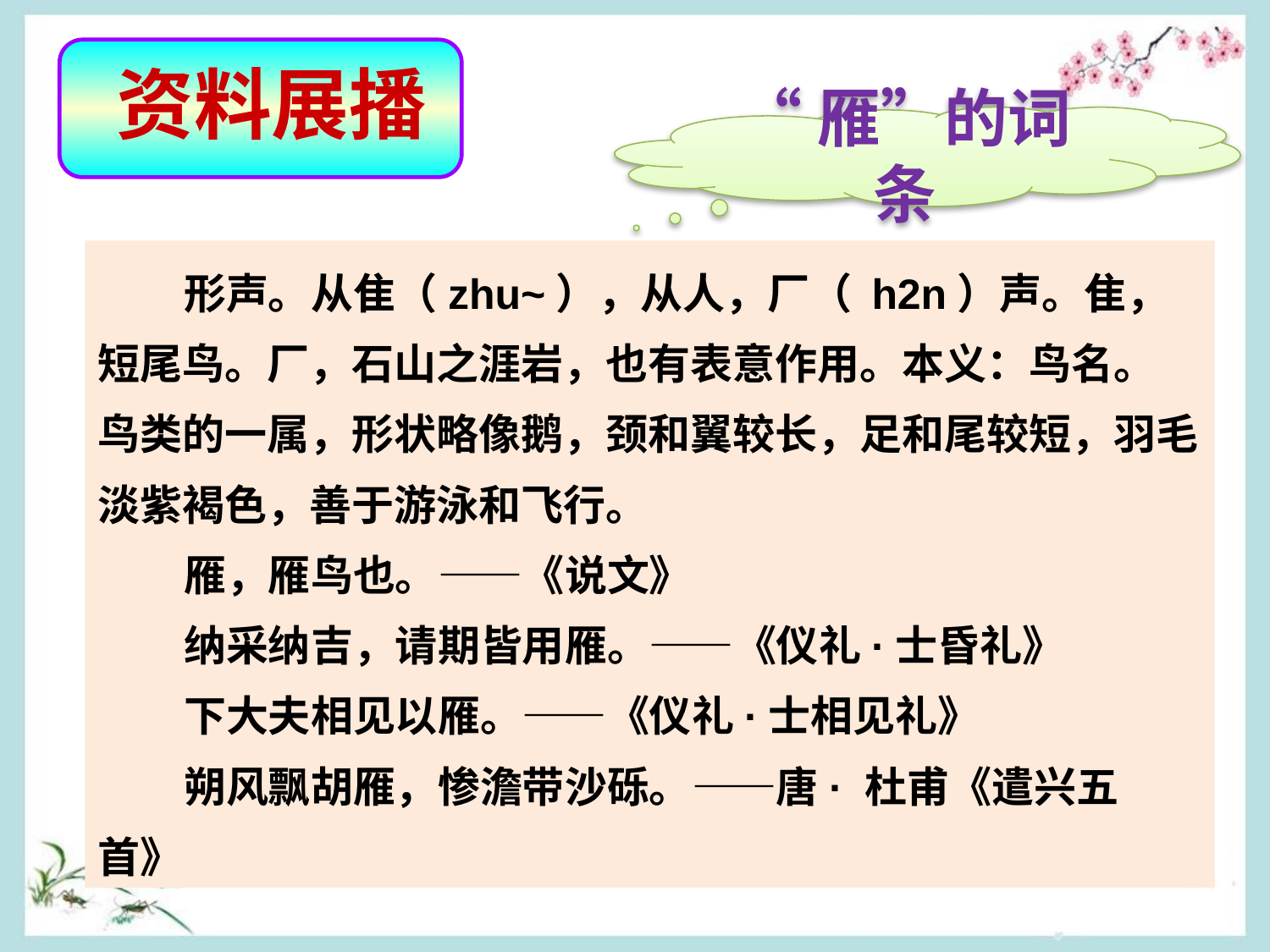

资料展播
“雁”的词条
        形声。从隹（zhu~），从人，厂（ h2n）声。隹，短尾鸟。厂，石山之涯岩，也有表意作用。本义：鸟名。
鸟类的一属，形状略像鹅，颈和翼较长，足和尾较短，羽毛淡紫褐色，善于游泳和飞行。
        雁，雁鸟也。——《说文》
        纳采纳吉，请期皆用雁。——《仪礼·士昏礼》
        下大夫相见以雁。——《仪礼·士相见礼》
        朔风飘胡雁，惨澹带沙砾。——唐· 杜甫《遣兴五首》